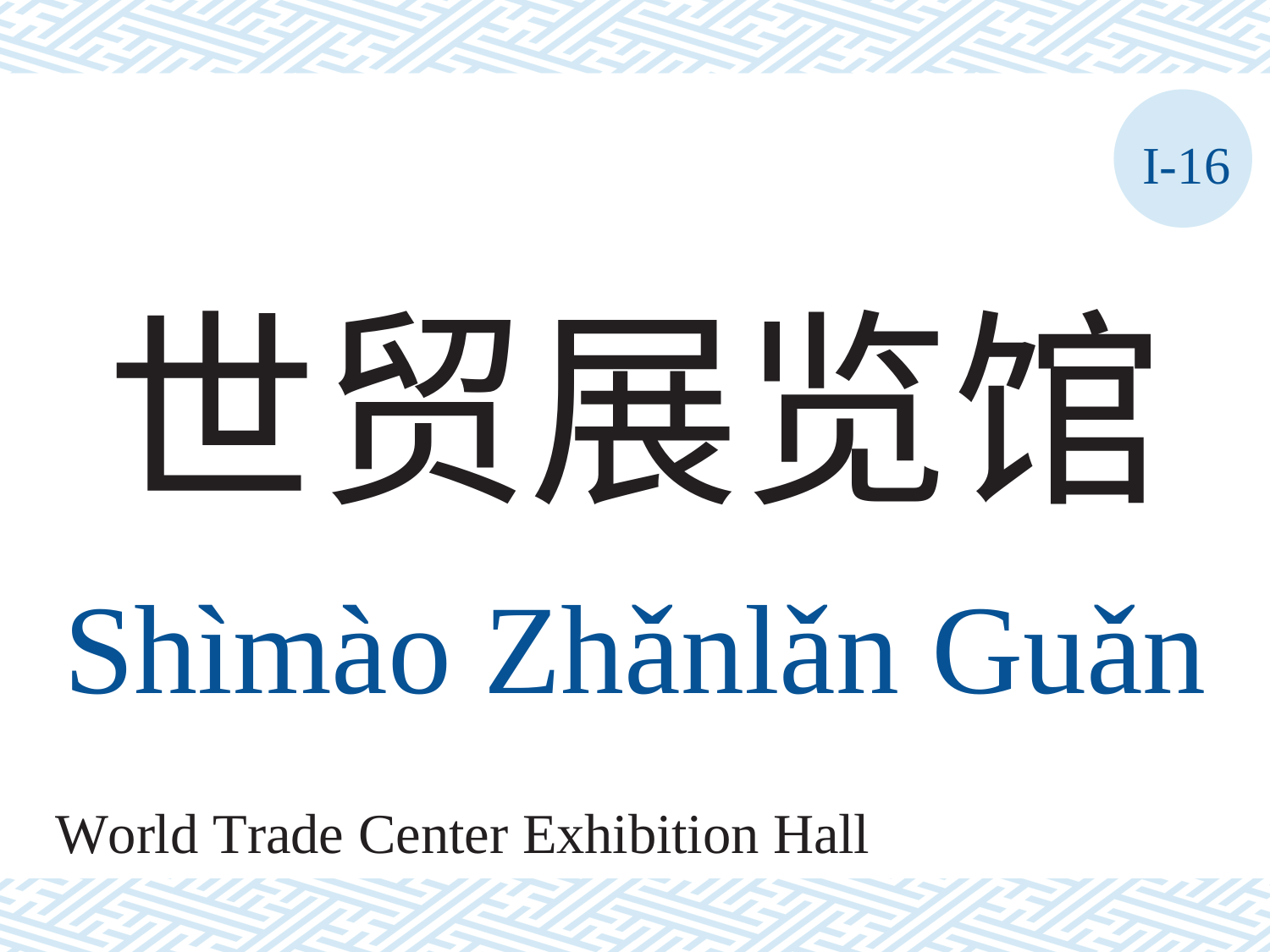

I-16
世贸展览馆
Shìmào	Zhǎnlǎn	Guǎn
World Trade Center Exhibition Hall